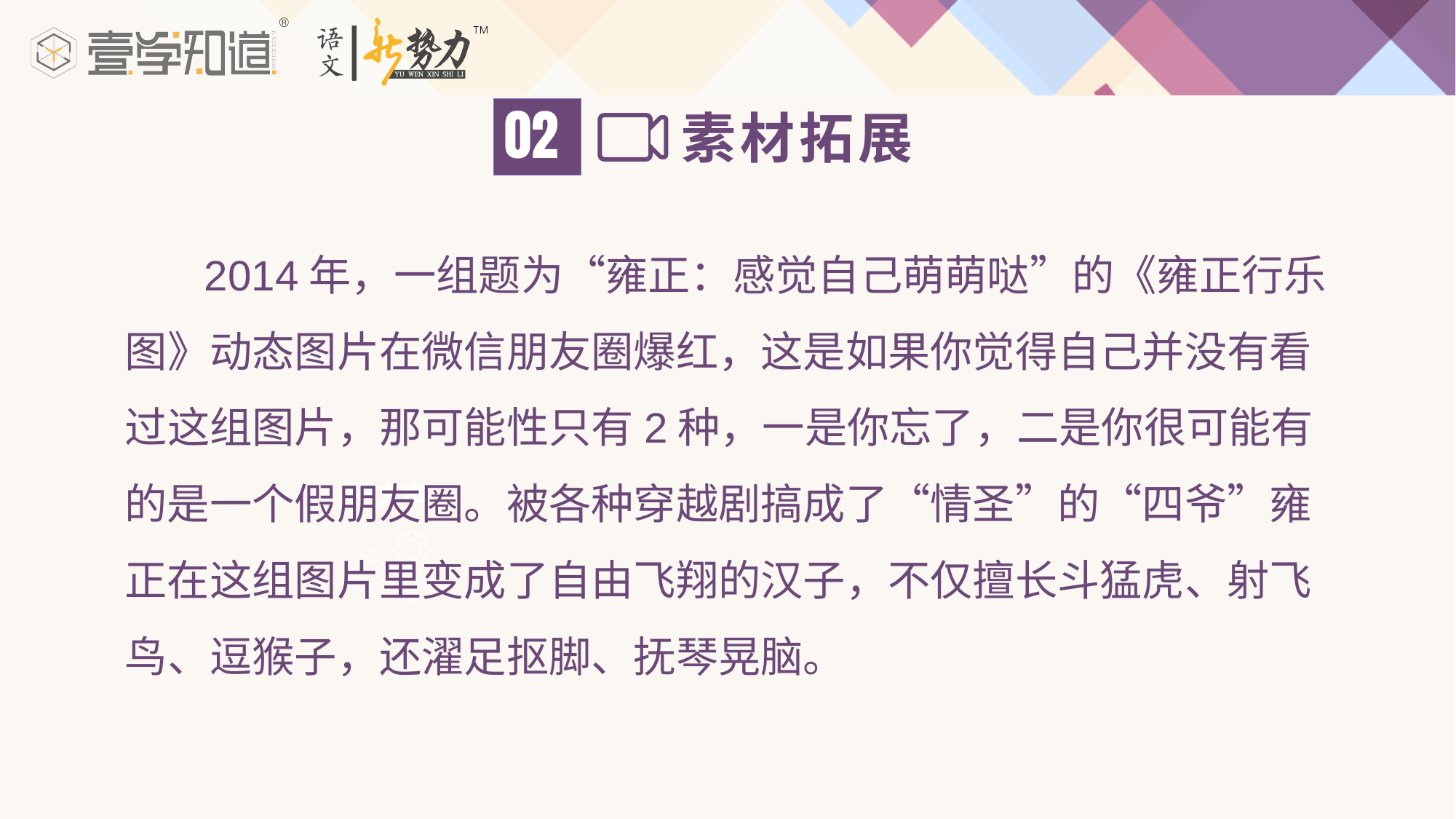

素材拓展
02

    2014年，一组题为“雍正：感觉自己萌萌哒”的《雍正行乐图》动态图片在微信朋友圈爆红，这是如果你觉得自己并没有看过这组图片，那可能性只有2种，一是你忘了，二是你很可能有的是一个假朋友圈。被各种穿越剧搞成了“情圣”的“四爷”雍正在这组图片里变成了自由飞翔的汉子，不仅擅长斗猛虎、射飞鸟、逗猴子，还濯足抠脚、抚琴晃脑。
添文本